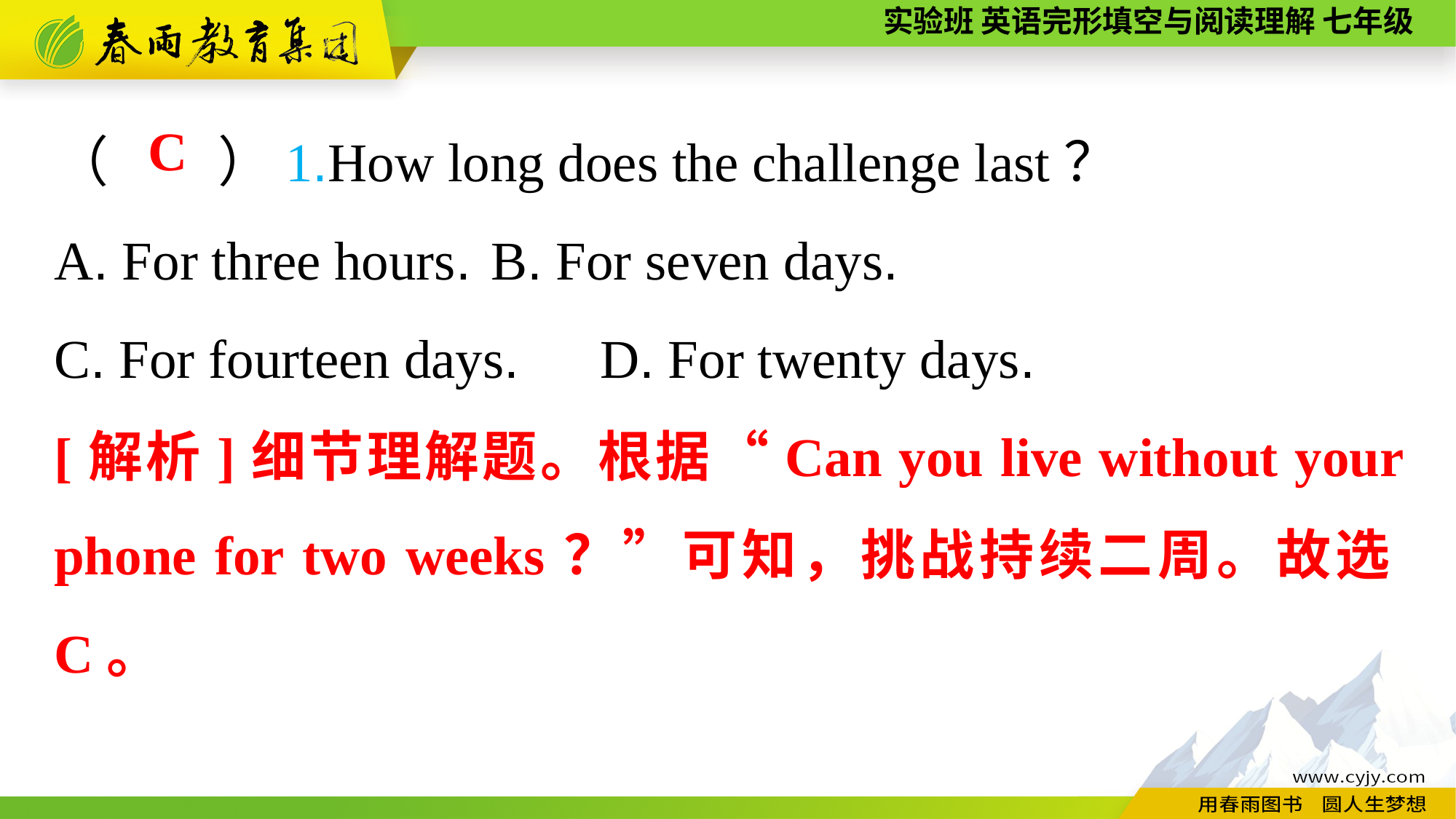

（　　）1.How long does the challenge last？
A. For three hours.	B. For seven days.
C. For fourteen days.	D. For twenty days.
C
[解析]细节理解题。根据“Can you live without your phone for two weeks？”可知，挑战持续二周。故选C。